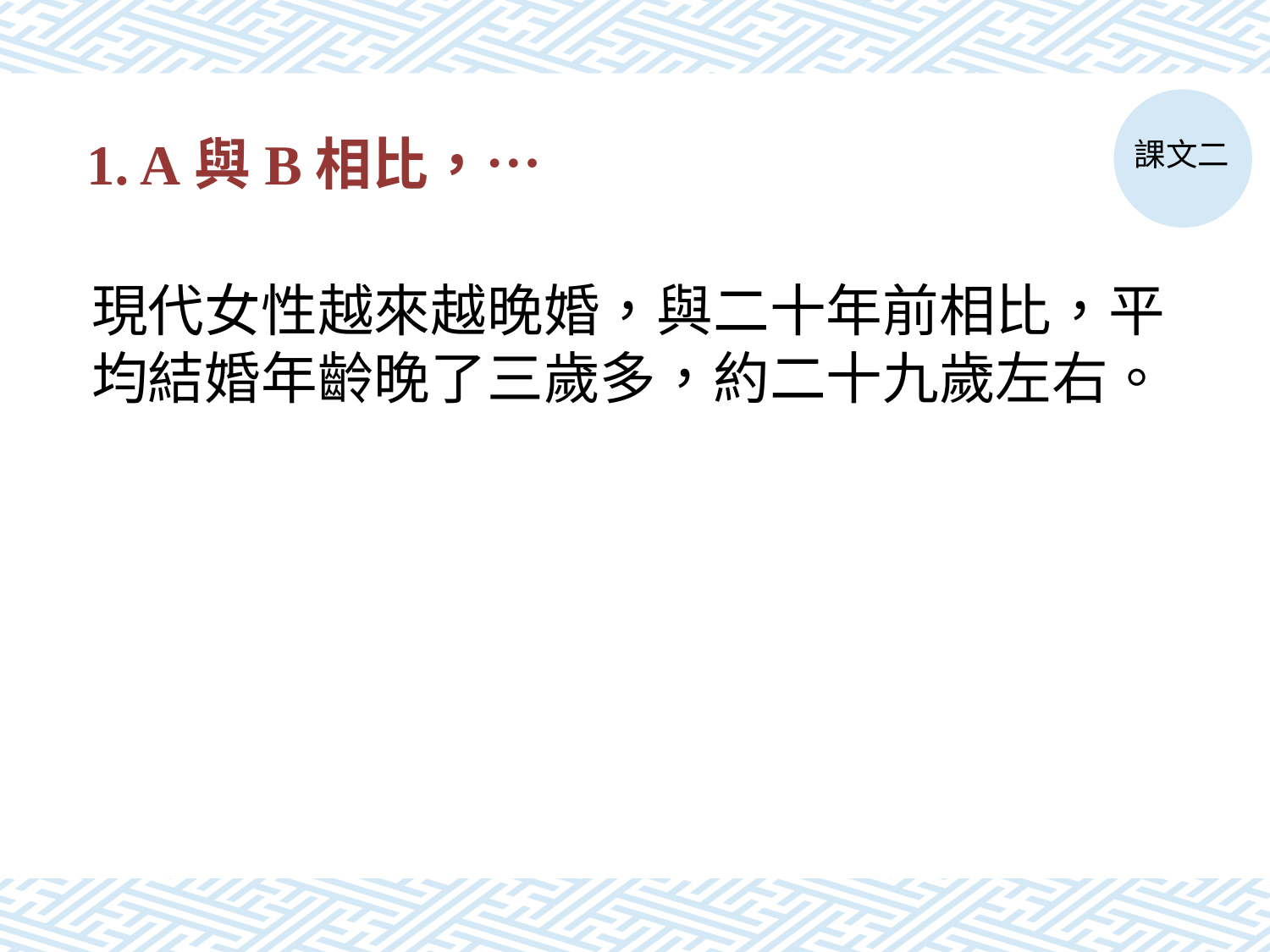

課文二
# 1. A與B相比，…
現代女性越來越晚婚，與二十年前相比，平均結婚年齡晚了三歲多，約二十九歲左右。